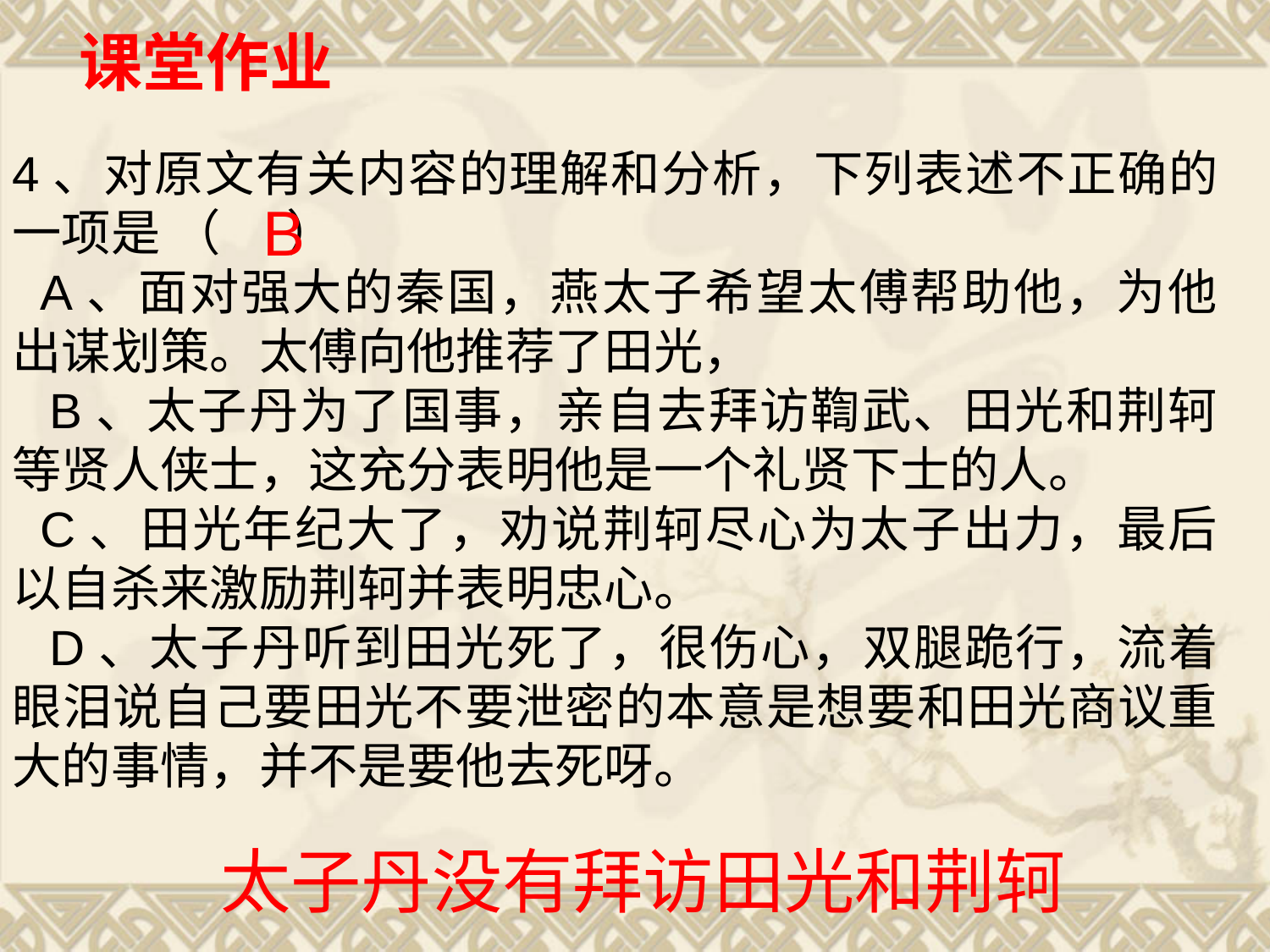

课堂作业
4、对原文有关内容的理解和分析，下列表述不正确的一项是 （      ）
  A、面对强大的秦国，燕太子希望太傅帮助他，为他出谋划策。太傅向他推荐了田光，
B、太子丹为了国事，亲自去拜访鞫武、田光和荆轲等贤人侠士，这充分表明他是一个礼贤下士的人。
  C、田光年纪大了，劝说荆轲尽心为太子出力，最后以自杀来激励荆轲并表明忠心。
D、太子丹听到田光死了，很伤心，双腿跪行，流着眼泪说自己要田光不要泄密的本意是想要和田光商议重大的事情，并不是要他去死呀。
B
太子丹没有拜访田光和荆轲